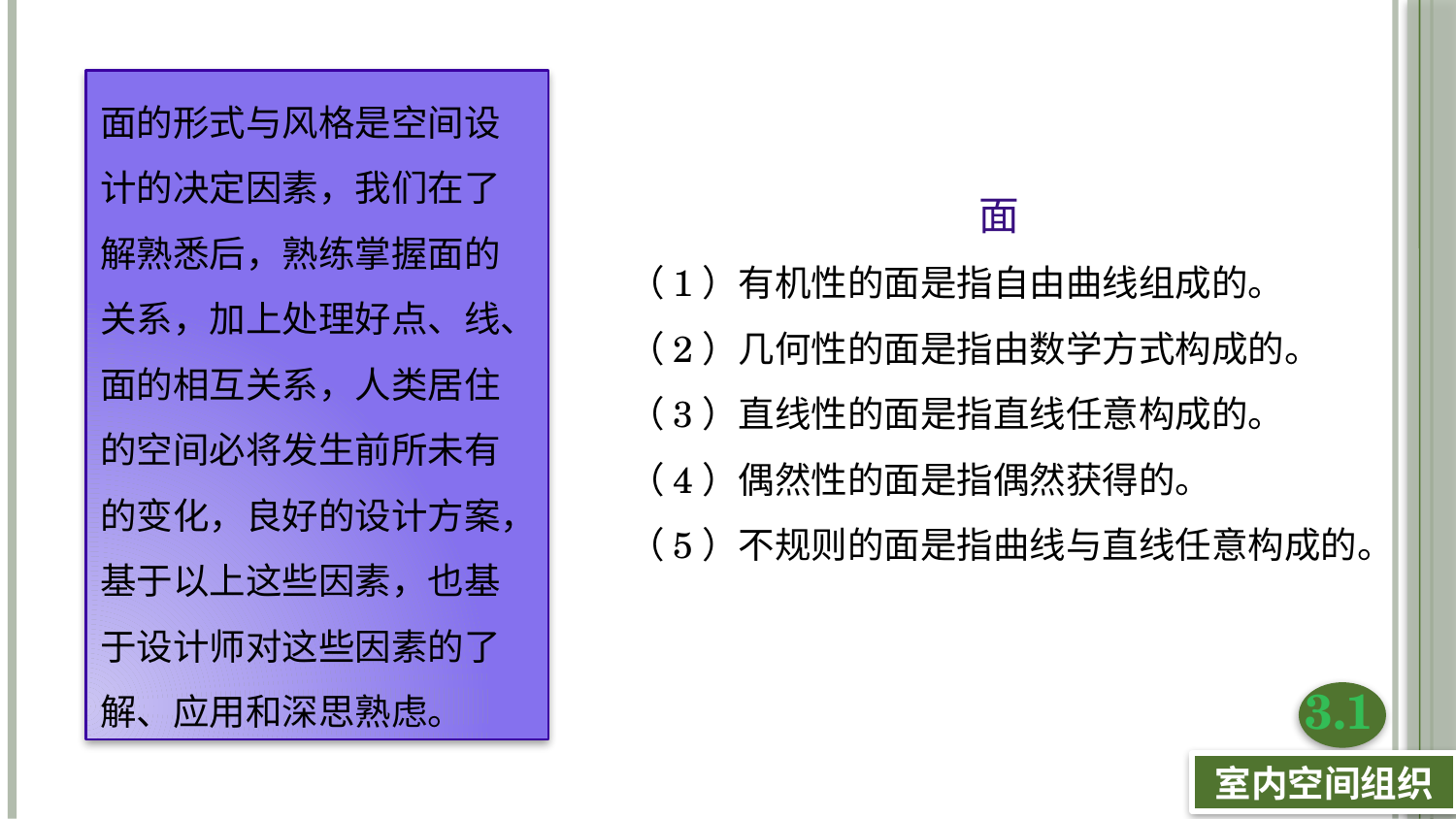

面的形式与风格是空间设计的决定因素，我们在了解熟悉后，熟练掌握面的关系，加上处理好点、线、面的相互关系，人类居住的空间必将发生前所未有的变化，良好的设计方案，基于以上这些因素，也基于设计师对这些因素的了解、应用和深思熟虑。
面
（1）有机性的面是指自由曲线组成的。
（2）几何性的面是指由数学方式构成的。
（3）直线性的面是指直线任意构成的。
（4）偶然性的面是指偶然获得的。
（5）不规则的面是指曲线与直线任意构成的。
3.1
室内空间组织